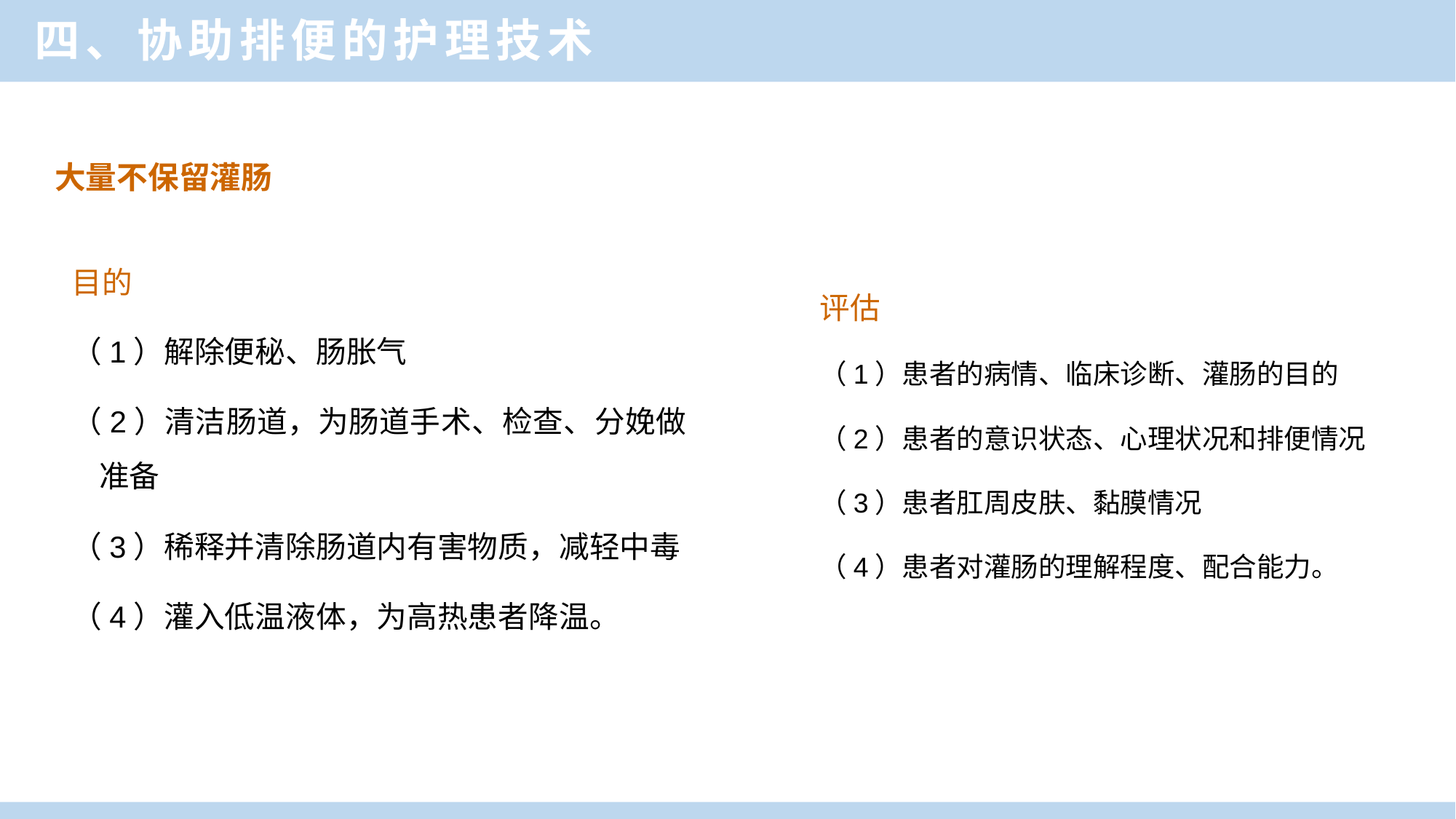

四、协助排便的护理技术
大量不保留灌肠
目的
（1）解除便秘、肠胀气
（2）清洁肠道，为肠道手术、检查、分娩做准备
（3）稀释并清除肠道内有害物质，减轻中毒
（4）灌入低温液体，为高热患者降温。
评估
（1）患者的病情、临床诊断、灌肠的目的
（2）患者的意识状态、心理状况和排便情况
（3）患者肛周皮肤、黏膜情况
（4）患者对灌肠的理解程度、配合能力。